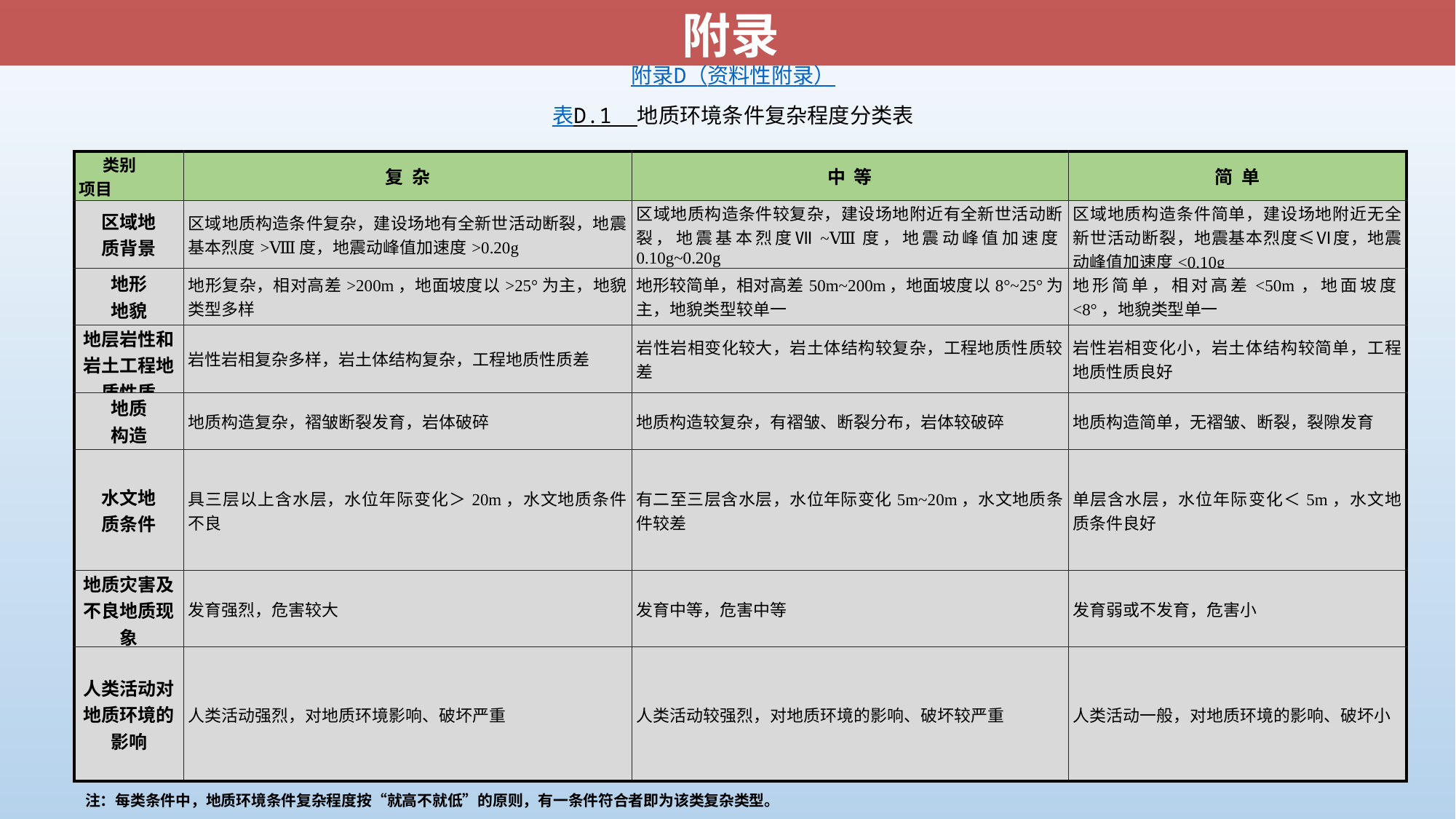

附录
附录D
（资料性附录）
表D.1  地质环境条件复杂程度分类表
| 类别 项目 | 复 杂 | 中 等 | 简 单 |
| --- | --- | --- | --- |
| 区域地 质背景 | 区域地质构造条件复杂，建设场地有全新世活动断裂，地震基本烈度>Ⅷ度，地震动峰值加速度>0.20g | 区域地质构造条件较复杂，建设场地附近有全新世活动断裂，地震基本烈度Ⅶ~Ⅷ度，地震动峰值加速度0.10g~0.20g | 区域地质构造条件简单，建设场地附近无全新世活动断裂，地震基本烈度≤Ⅵ度，地震动峰值加速度<0.10g |
| 地形 地貌 | 地形复杂，相对高差>200m，地面坡度以>25°为主，地貌类型多样 | 地形较简单，相对高差50m~200m，地面坡度以8°~25°为主，地貌类型较单一 | 地形简单，相对高差<50m，地面坡度<8°，地貌类型单一 |
| 地层岩性和岩土工程地质性质 | 岩性岩相复杂多样，岩土体结构复杂，工程地质性质差 | 岩性岩相变化较大，岩土体结构较复杂，工程地质性质较差 | 岩性岩相变化小，岩土体结构较简单，工程地质性质良好 |
| 地质 构造 | 地质构造复杂，褶皱断裂发育，岩体破碎 | 地质构造较复杂，有褶皱、断裂分布，岩体较破碎 | 地质构造简单，无褶皱、断裂，裂隙发育 |
| 水文地 质条件 | 具三层以上含水层，水位年际变化＞20m，水文地质条件不良 | 有二至三层含水层，水位年际变化5m~20m，水文地质条件较差 | 单层含水层，水位年际变化＜5m，水文地质条件良好 |
| 地质灾害及不良地质现象 | 发育强烈，危害较大 | 发育中等，危害中等 | 发育弱或不发育，危害小 |
| 人类活动对地质环境的影响 | 人类活动强烈，对地质环境影响、破坏严重 | 人类活动较强烈，对地质环境的影响、破坏较严重 | 人类活动一般，对地质环境的影响、破坏小 |
注：每类条件中，地质环境条件复杂程度按“就高不就低”的原则，有一条件符合者即为该类复杂类型。